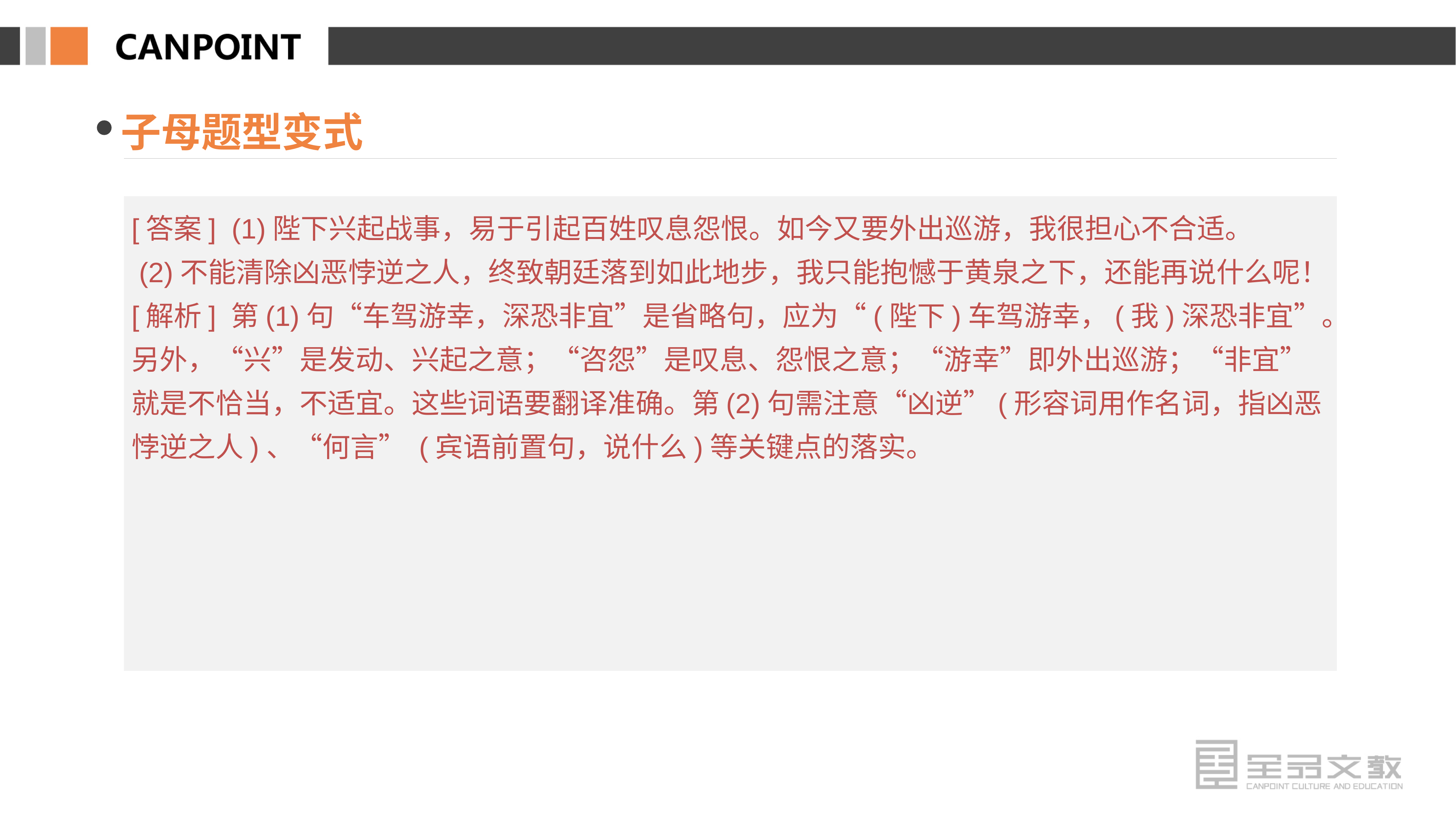

子母题型变式

[答案]  (1)陛下兴起战事，易于引起百姓叹息怨恨。如今又要外出巡游，我很担心不合适。
 (2)不能清除凶恶悖逆之人，终致朝廷落到如此地步，我只能抱憾于黄泉之下，还能再说什么呢！
[解析] 第(1)句“车驾游幸，深恐非宜”是省略句，应为“(陛下)车驾游幸，(我)深恐非宜”。另外，“兴”是发动、兴起之意；“咨怨”是叹息、怨恨之意；“游幸”即外出巡游；“非宜”就是不恰当，不适宜。这些词语要翻译准确。第(2)句需注意“凶逆”(形容词用作名词，指凶恶悖逆之人)、“何言” (宾语前置句，说什么)等关键点的落实。